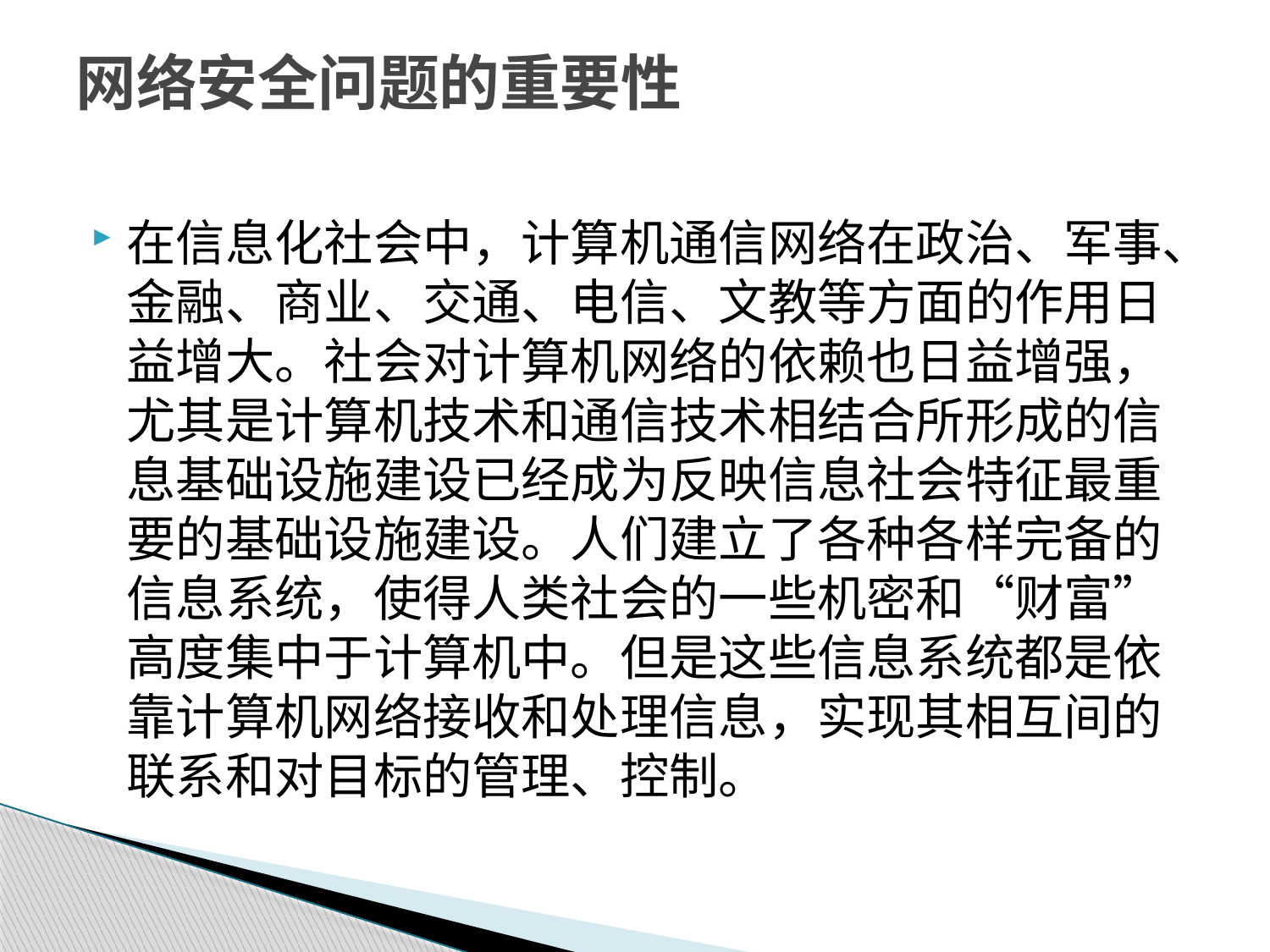

# 网络安全问题的重要性
在信息化社会中，计算机通信网络在政治、军事、金融、商业、交通、电信、文教等方面的作用日益增大。社会对计算机网络的依赖也日益增强，尤其是计算机技术和通信技术相结合所形成的信息基础设施建设已经成为反映信息社会特征最重要的基础设施建设。人们建立了各种各样完备的信息系统，使得人类社会的一些机密和“财富”高度集中于计算机中。但是这些信息系统都是依靠计算机网络接收和处理信息，实现其相互间的联系和对目标的管理、控制。